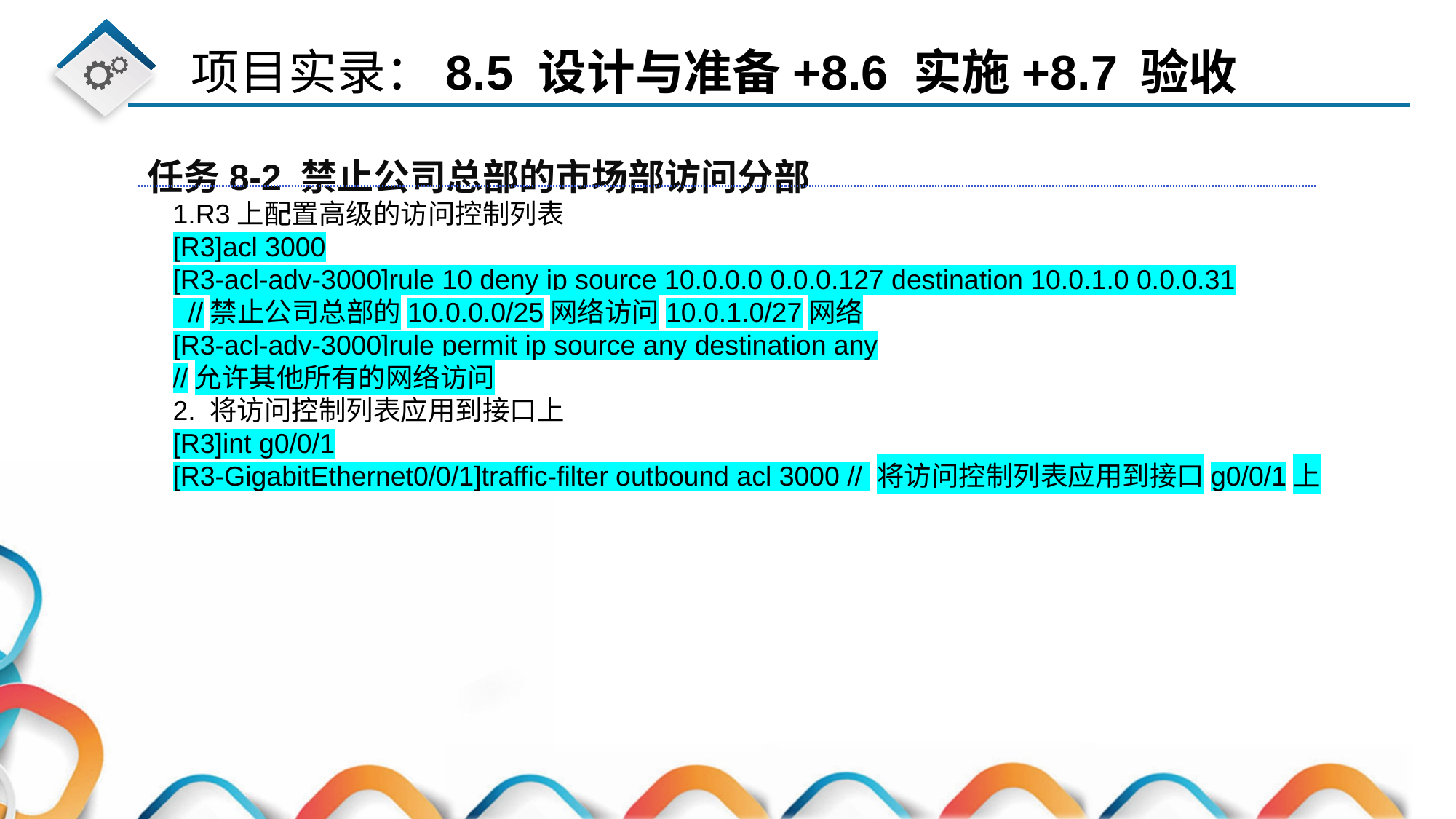

任务8-2 禁止公司总部的市场部访问分部

1.R3上配置高级的访问控制列表
[R3]acl 3000
[R3-acl-adv-3000]rule 10 deny ip source 10.0.0.0 0.0.0.127 destination 10.0.1.0 0.0.0.31
  //禁止公司总部的10.0.0.0/25网络访问10.0.1.0/27网络
[R3-acl-adv-3000]rule permit ip source any destination any
//允许其他所有的网络访问
2. 将访问控制列表应用到接口上
[R3]int g0/0/1
[R3-GigabitEthernet0/0/1]traffic-filter outbound acl 3000 // 将访问控制列表应用到接口g0/0/1上